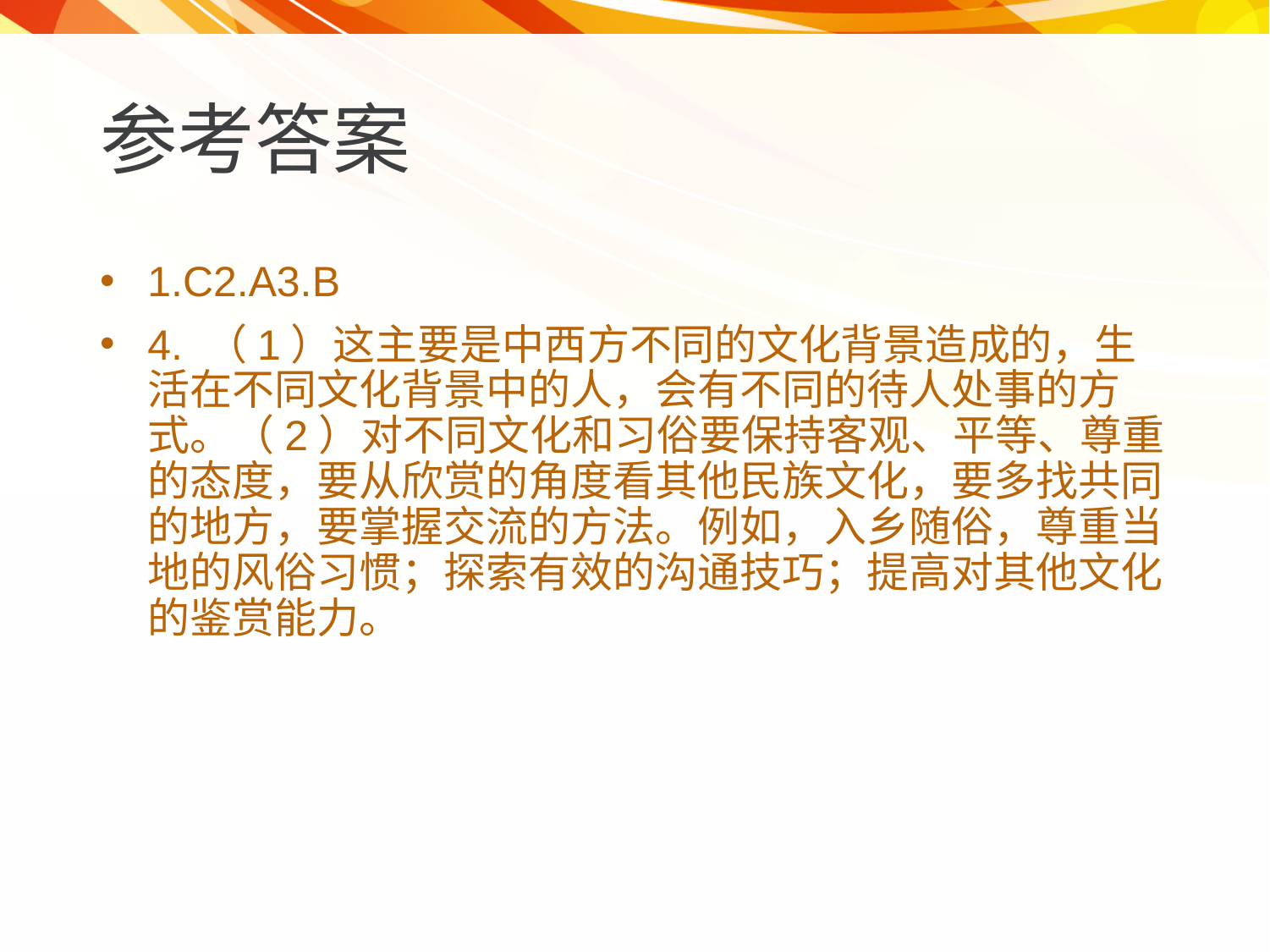

# 参考答案
1.C2.A3.B
4. （1）这主要是中西方不同的文化背景造成的，生活在不同文化背景中的人，会有不同的待人处事的方式。（2）对不同文化和习俗要保持客观、平等、尊重的态度，要从欣赏的角度看其他民族文化，要多找共同的地方，要掌握交流的方法。例如，入乡随俗，尊重当地的风俗习惯；探索有效的沟通技巧；提高对其他文化的鉴赏能力。